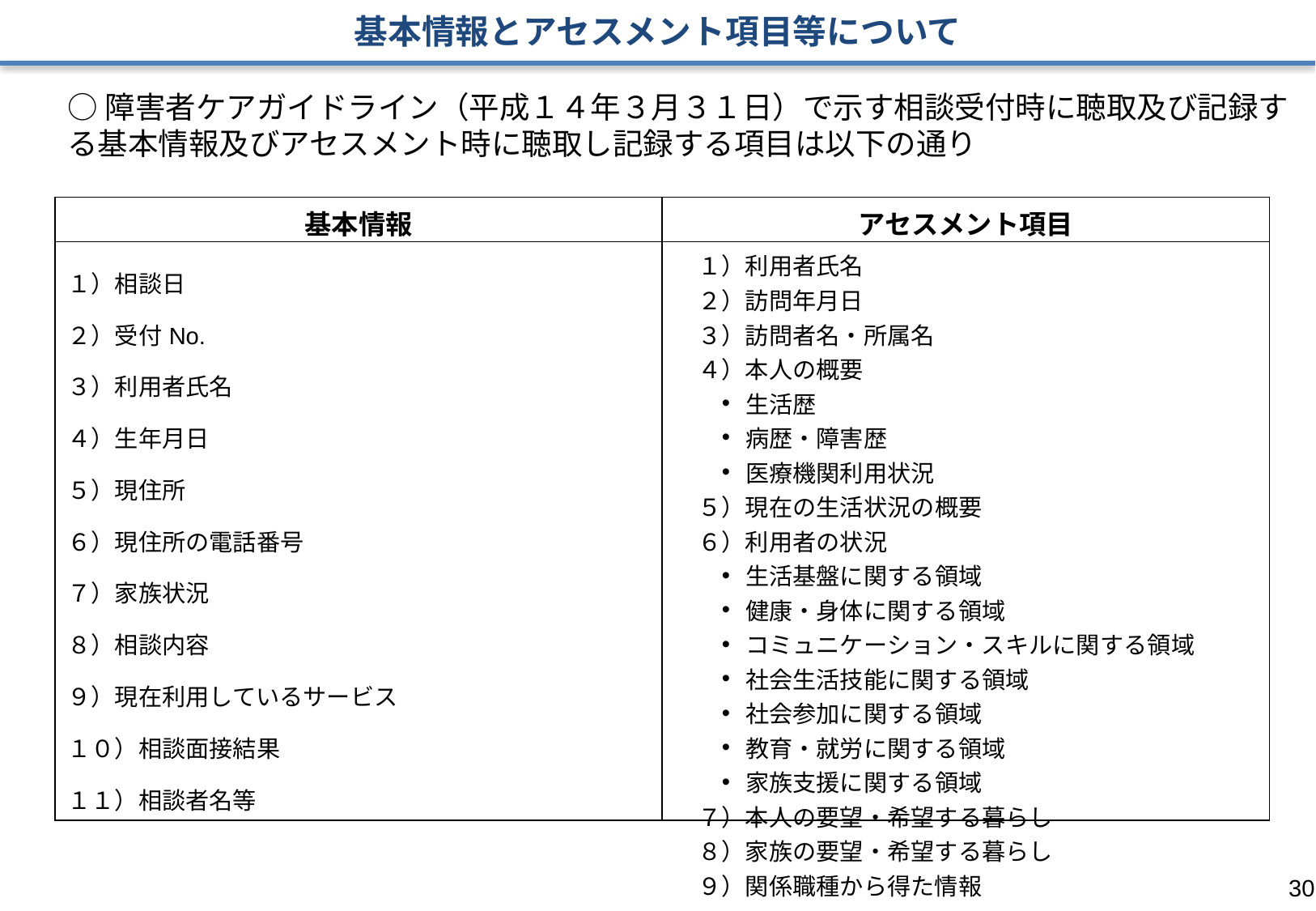

# 基本情報とアセスメント項目等について
○障害者ケアガイドライン（平成１４年３月３１日）で示す相談受付時に聴取及び記録する基本情報及びアセスメント時に聴取し記録する項目は以下の通り
| 基本情報 | アセスメント項目 |
| --- | --- |
| １）相談日 ２）受付No. ３）利用者氏名 ４）生年月日 ５）現住所 ６）現住所の電話番号 ７）家族状況 ８）相談内容 ９）現在利用しているサービス １０）相談面接結果 １１）相談者名等 | １）利用者氏名 ２）訪問年月日 ３）訪問者名・所属名 ４）本人の概要 生活歴 病歴・障害歴 医療機関利用状況 ５）現在の生活状況の概要 ６）利用者の状況 生活基盤に関する領域 健康・身体に関する領域 コミュニケーション・スキルに関する領域 社会生活技能に関する領域 社会参加に関する領域 教育・就労に関する領域 家族支援に関する領域 ７）本人の要望・希望する暮らし ８）家族の要望・希望する暮らし ９）関係職種から得た情報 |
30